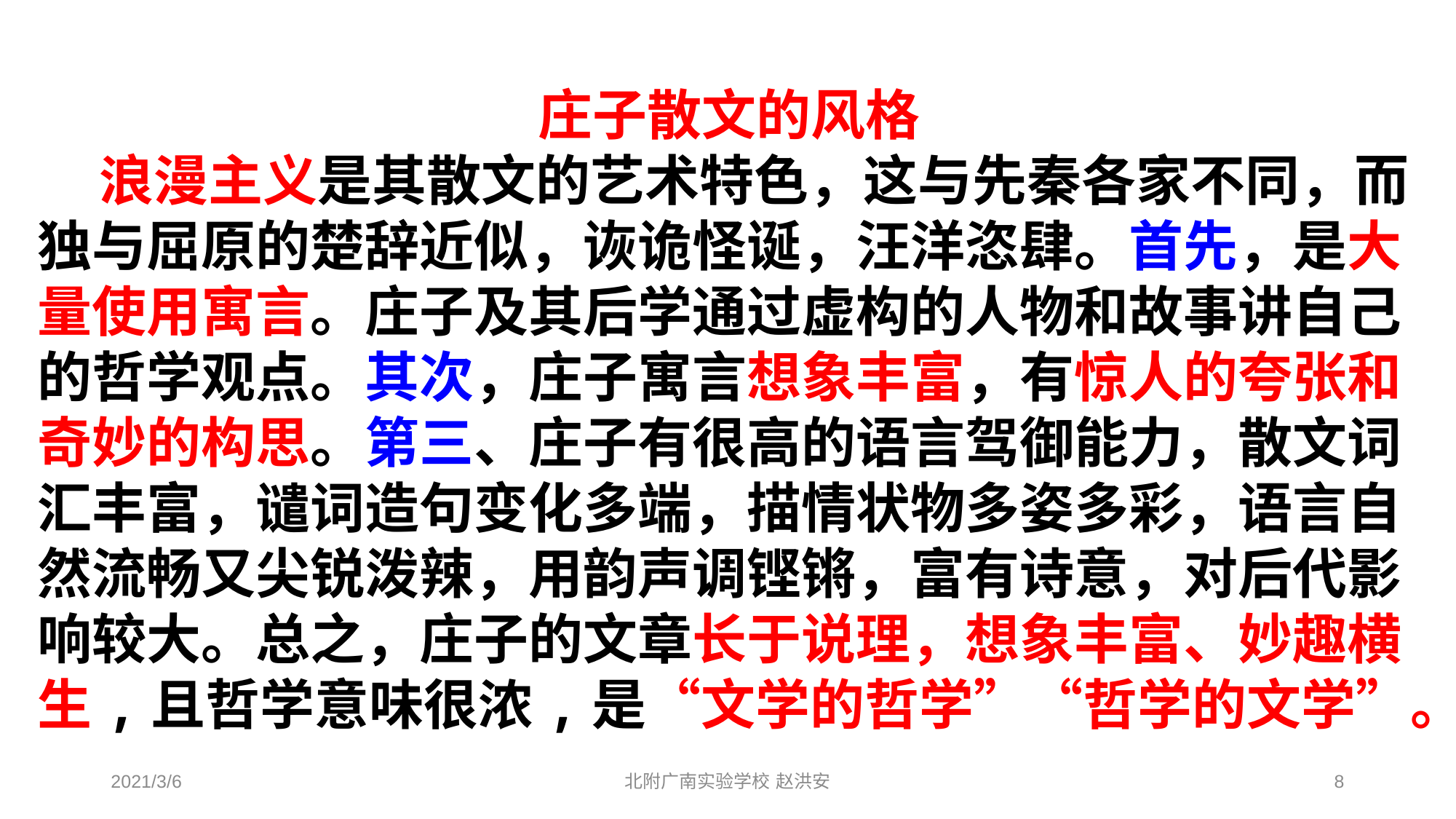

庄子散文的风格
    浪漫主义是其散文的艺术特色，这与先秦各家不同，而独与屈原的楚辞近似，诙诡怪诞，汪洋恣肆。首先，是大量使用寓言。庄子及其后学通过虚构的人物和故事讲自己的哲学观点。其次，庄子寓言想象丰富，有惊人的夸张和奇妙的构思。第三、庄子有很高的语言驾御能力，散文词汇丰富，谴词造句变化多端，描情状物多姿多彩，语言自然流畅又尖锐泼辣，用韵声调铿锵，富有诗意，对后代影响较大。总之，庄子的文章长于说理，想象丰富、妙趣横生,且哲学意味很浓,是“文学的哲学”“哲学的文学”。
2021/3/6
北附广南实验学校 赵洪安
8